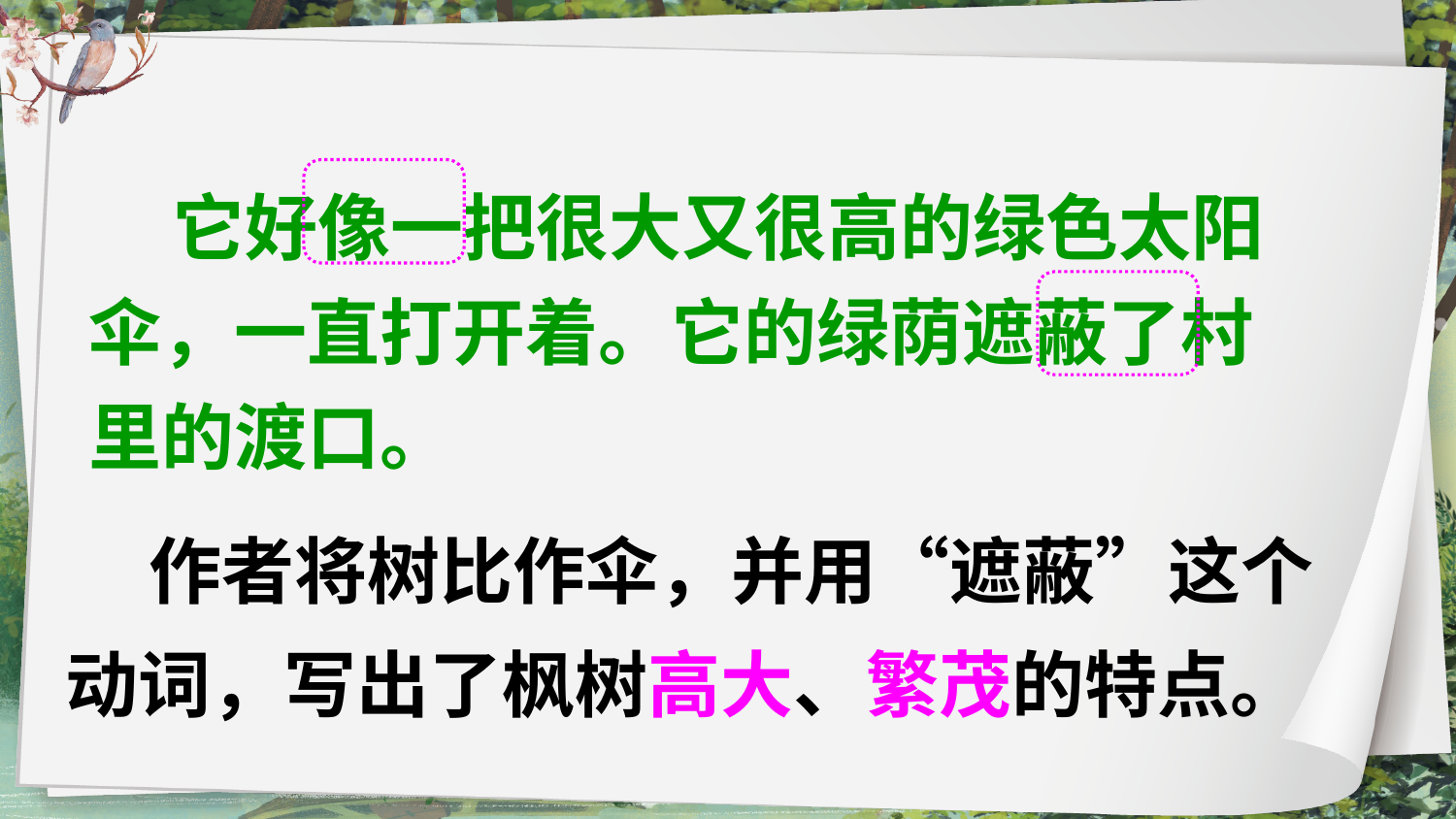

它好像一把很大又很高的绿色太阳伞，一直打开着。它的绿荫遮蔽了村里的渡口。

    作者将树比作伞，并用“遮蔽”这个动词，写出了枫树高大、繁茂的特点。